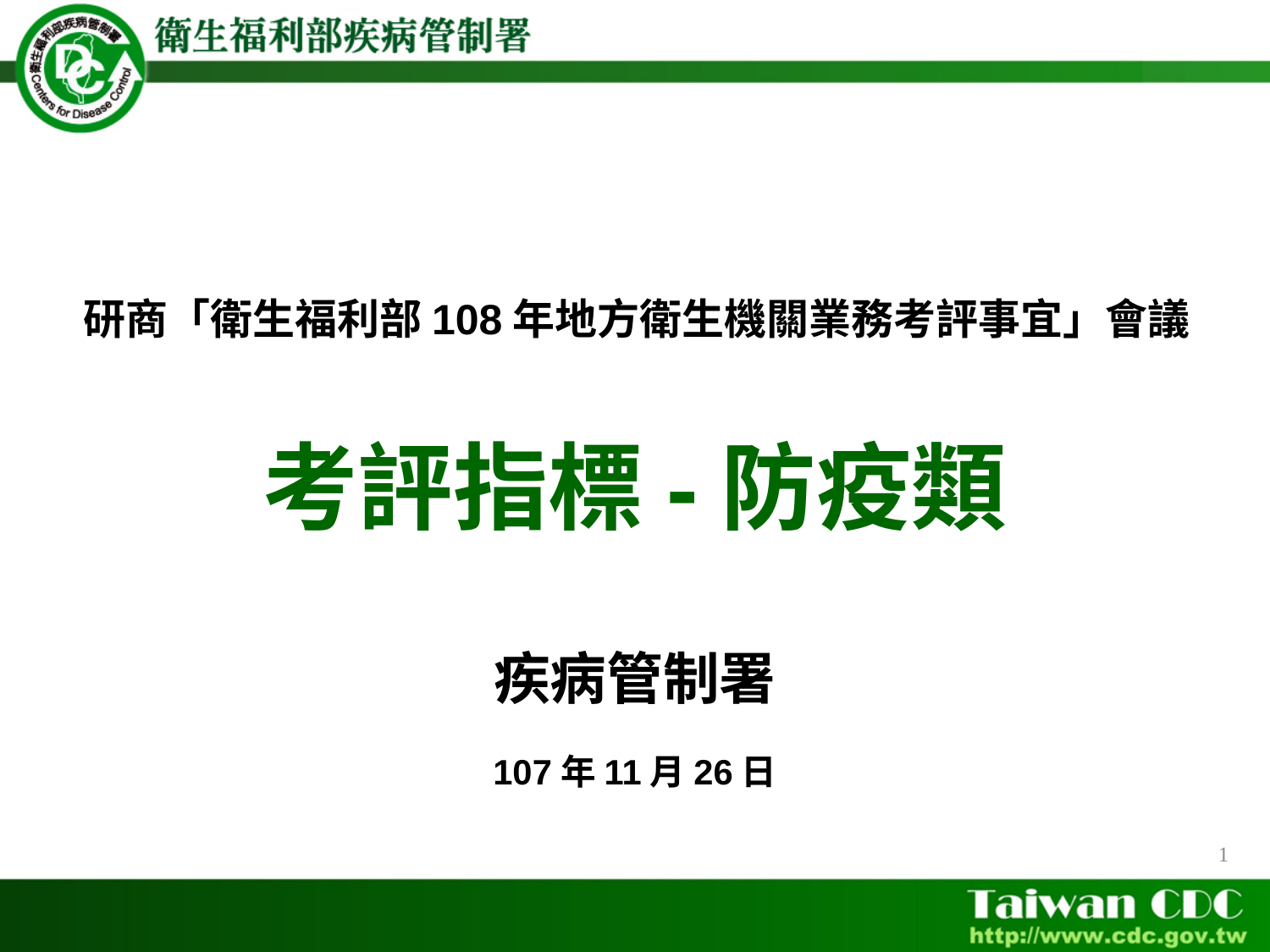

研商「衛生福利部108年地方衛生機關業務考評事宜」會議
考評指標-防疫類
疾病管制署
107年11月26日
1